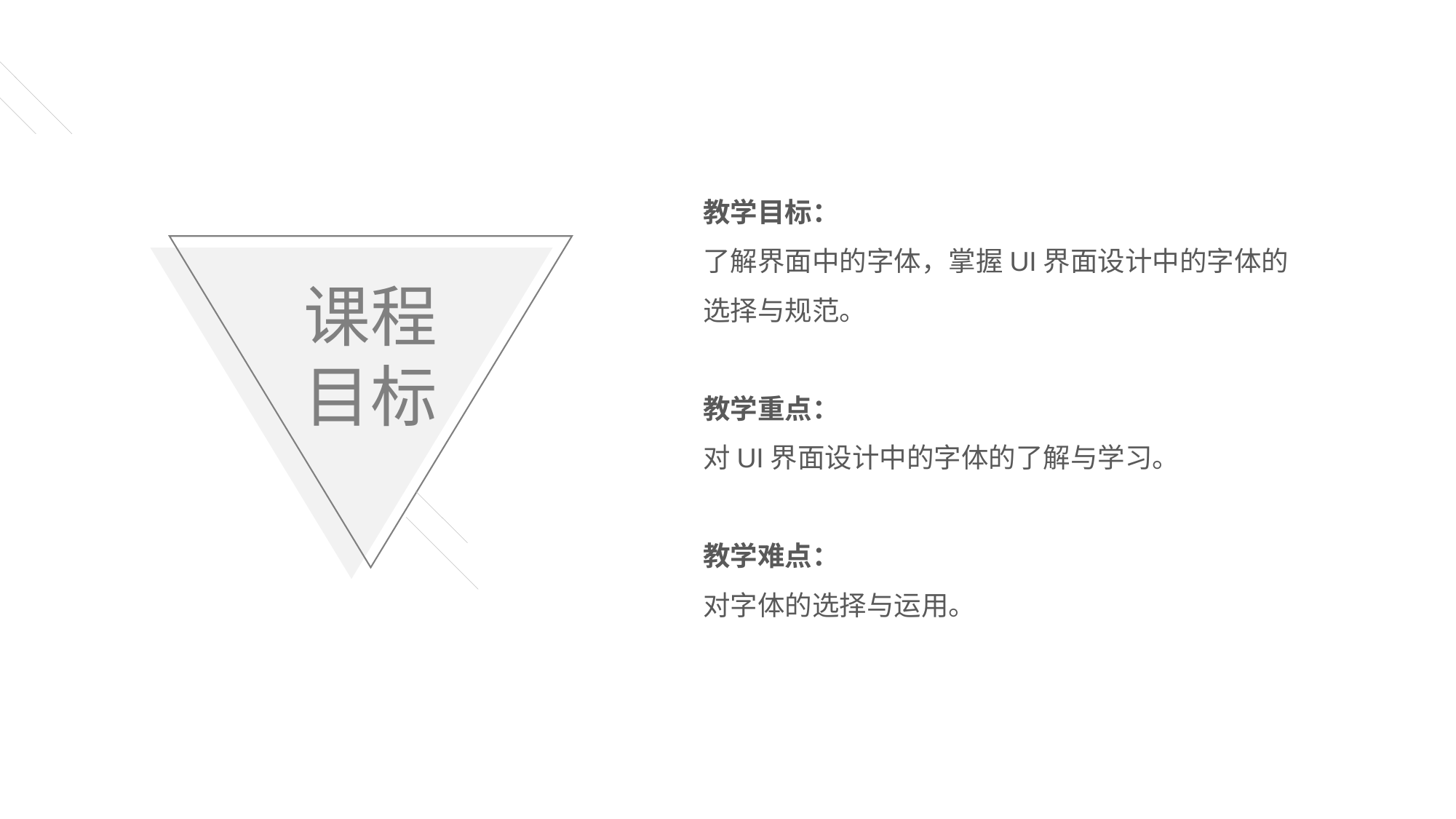

教学目标：
了解界面中的字体，掌握UI界面设计中的字体的选择与规范。

教学重点：
对UI界面设计中的字体的了解与学习。

教学难点：
对字体的选择与运用。

课程
目标